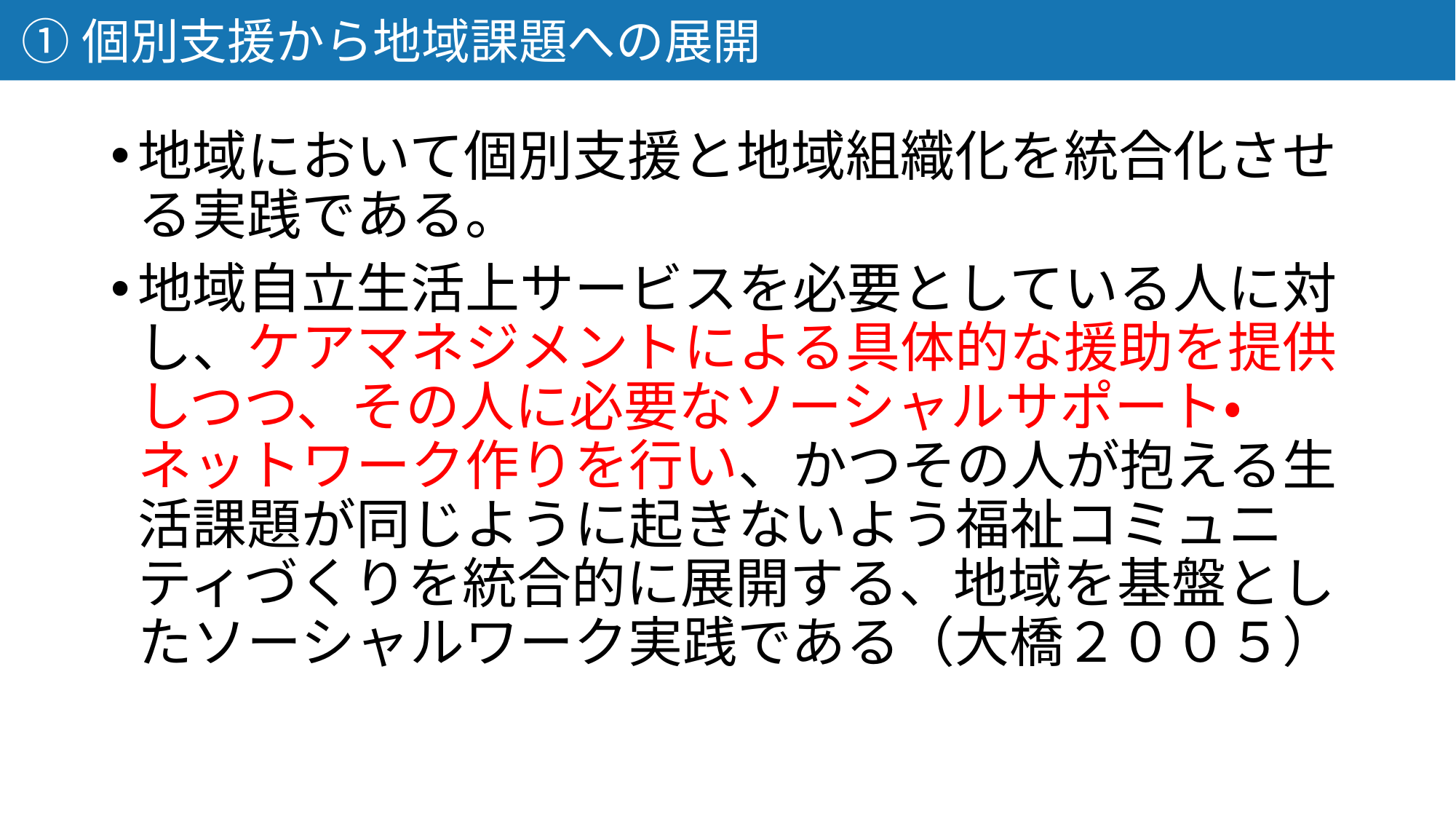

①個別支援から地域課題への展開
地域において個別支援と地域組織化を統合化させる実践である。
地域自立生活上サービスを必要としている人に対し、ケアマネジメントによる具体的な援助を提供しつつ、その人に必要なソーシャルサポート・ネットワーク作りを行い、かつその人が抱える生活課題が同じように起きないよう福祉コミュニティづくりを統合的に展開する、地域を基盤としたソーシャルワーク実践である（大橋２００５）